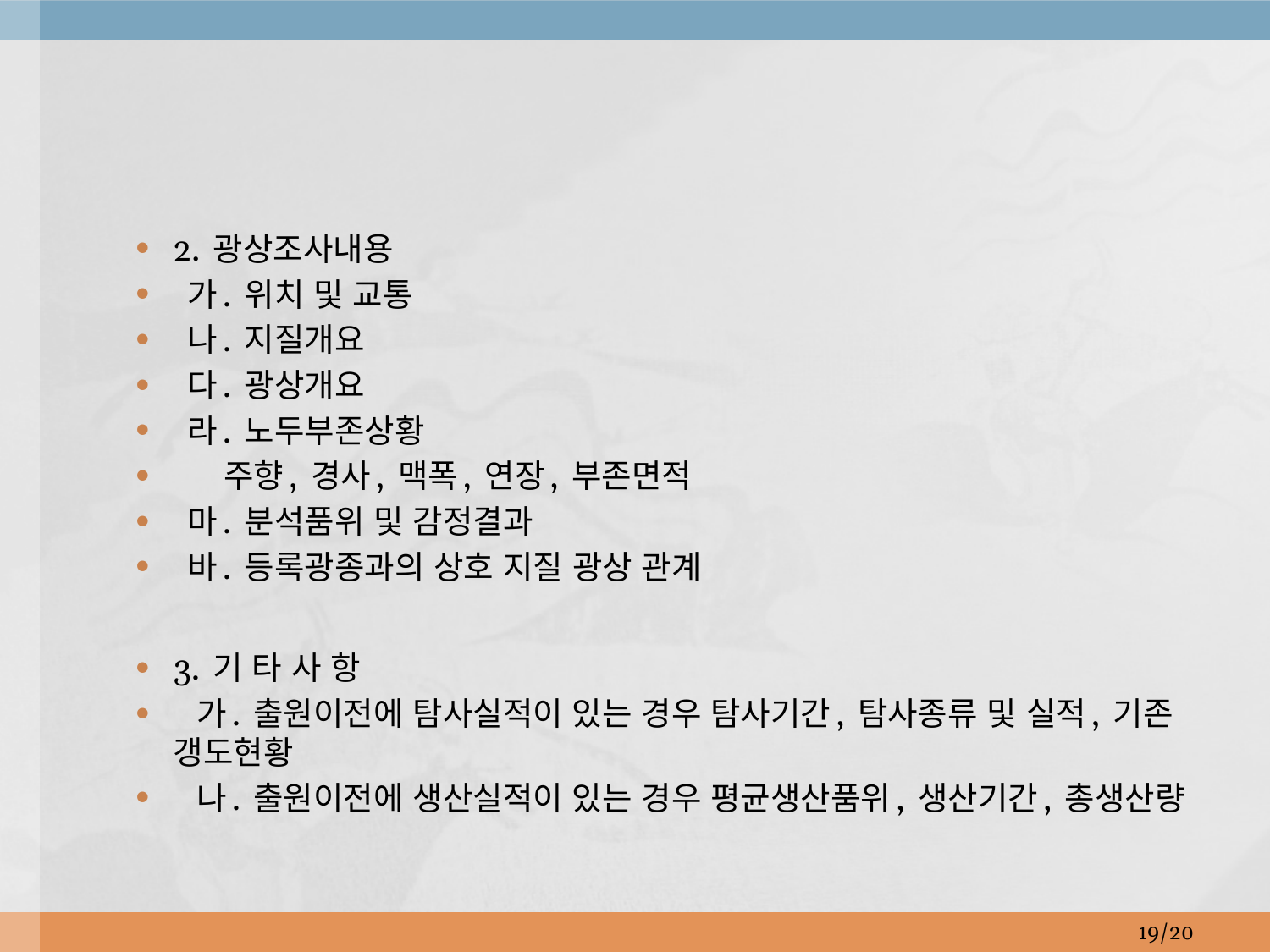

2. 광상조사내용
 가. 위치 및 교통
 나. 지질개요
 다. 광상개요
 라. 노두부존상황
     주향, 경사, 맥폭, 연장, 부존면적
 마. 분석품위 및 감정결과
 바. 등록광종과의 상호 지질 광상 관계

3. 기 타 사 항
  가. 출원이전에 탐사실적이 있는 경우 탐사기간, 탐사종류 및 실적, 기존 갱도현황
  나. 출원이전에 생산실적이 있는 경우 평균생산품위, 생산기간, 총생산량

19